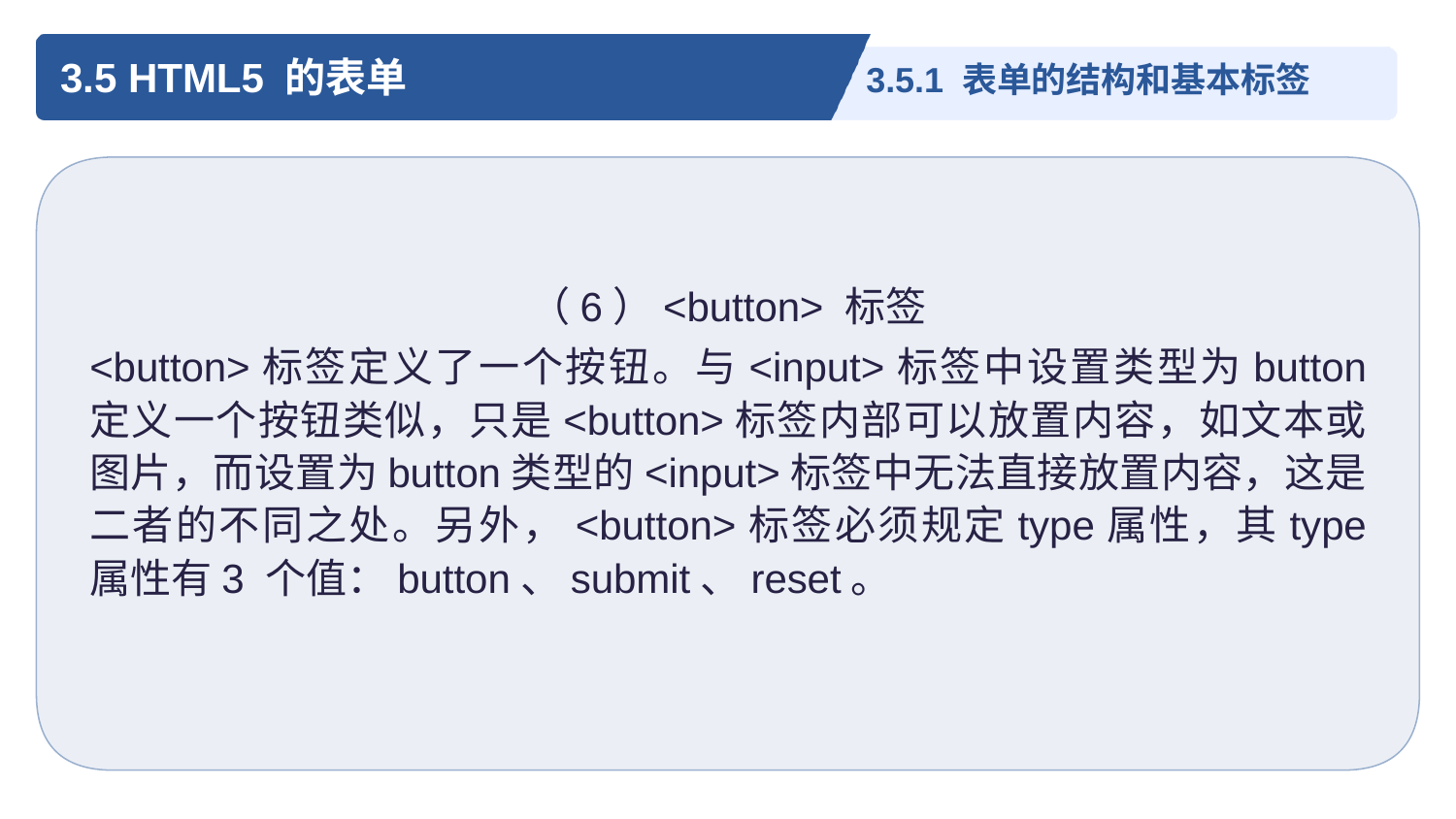

3.5 HTML5 的表单
3.5.1 表单的结构和基本标签

（6）<button> 标签
<button>标签定义了一个按钮。与<input>标签中设置类型为button 定义一个按钮类似，只是<button>标签内部可以放置内容，如文本或图片，而设置为button类型的<input>标签中无法直接放置内容，这是二者的不同之处。另外，<button>标签必须规定type属性，其type 属性有3 个值：button、submit、reset。